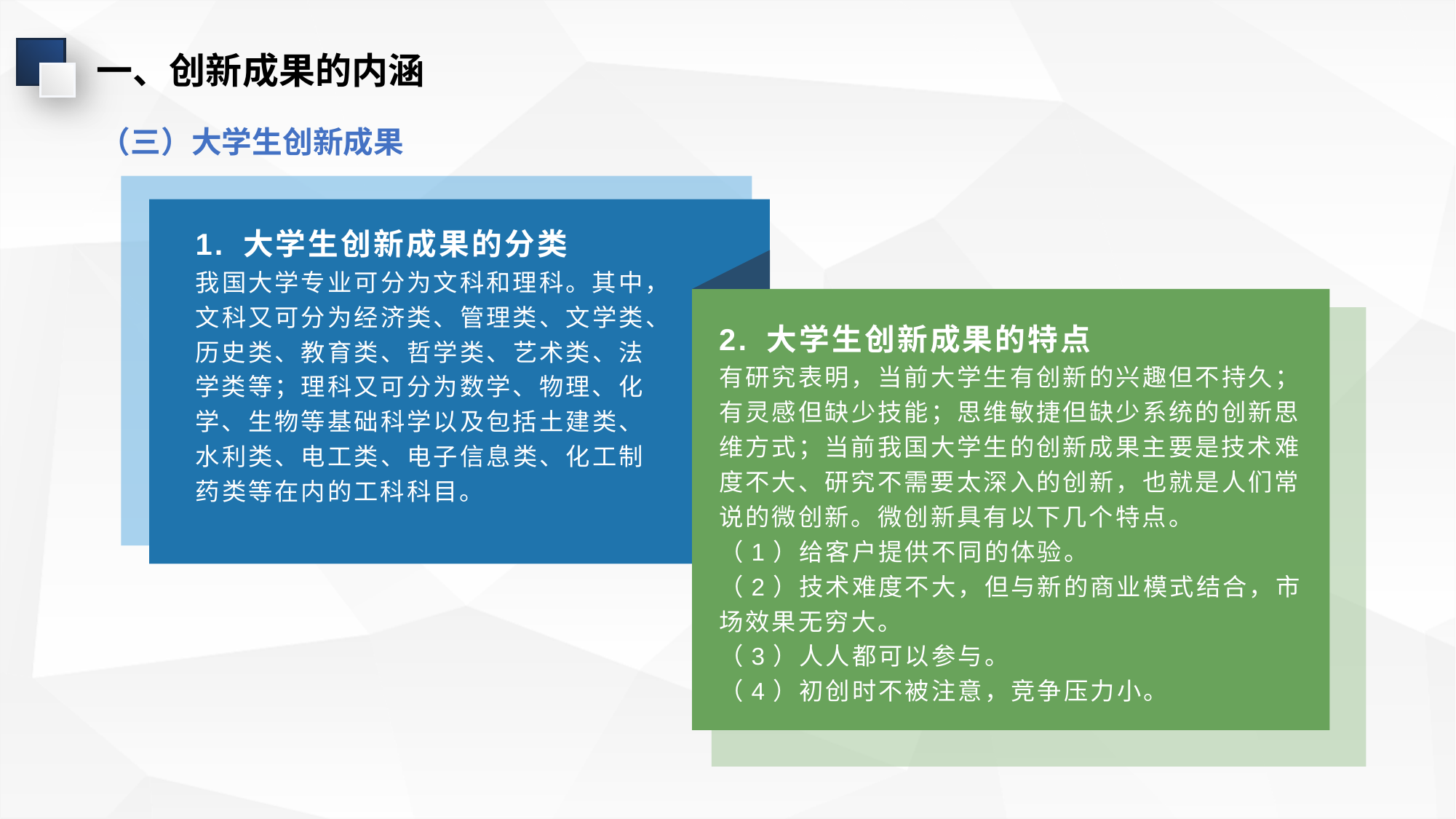

一、创新成果的内涵
（三）大学生创新成果

1. 大学生创新成果的分类
我国大学专业可分为文科和理科。其中，文科又可分为经济类、管理类、文学类、历史类、教育类、哲学类、艺术类、法学类等；理科又可分为数学、物理、化学、生物等基础科学以及包括土建类、水利类、电工类、电子信息类、化工制药类等在内的工科科目。

2. 大学生创新成果的特点
有研究表明，当前大学生有创新的兴趣但不持久；有灵感但缺少技能；思维敏捷但缺少系统的创新思维方式；当前我国大学生的创新成果主要是技术难度不大、研究不需要太深入的创新，也就是人们常说的微创新。微创新具有以下几个特点。
（1）给客户提供不同的体验。
（2）技术难度不大，但与新的商业模式结合，市场效果无穷大。
（3）人人都可以参与。
（4）初创时不被注意，竞争压力小。